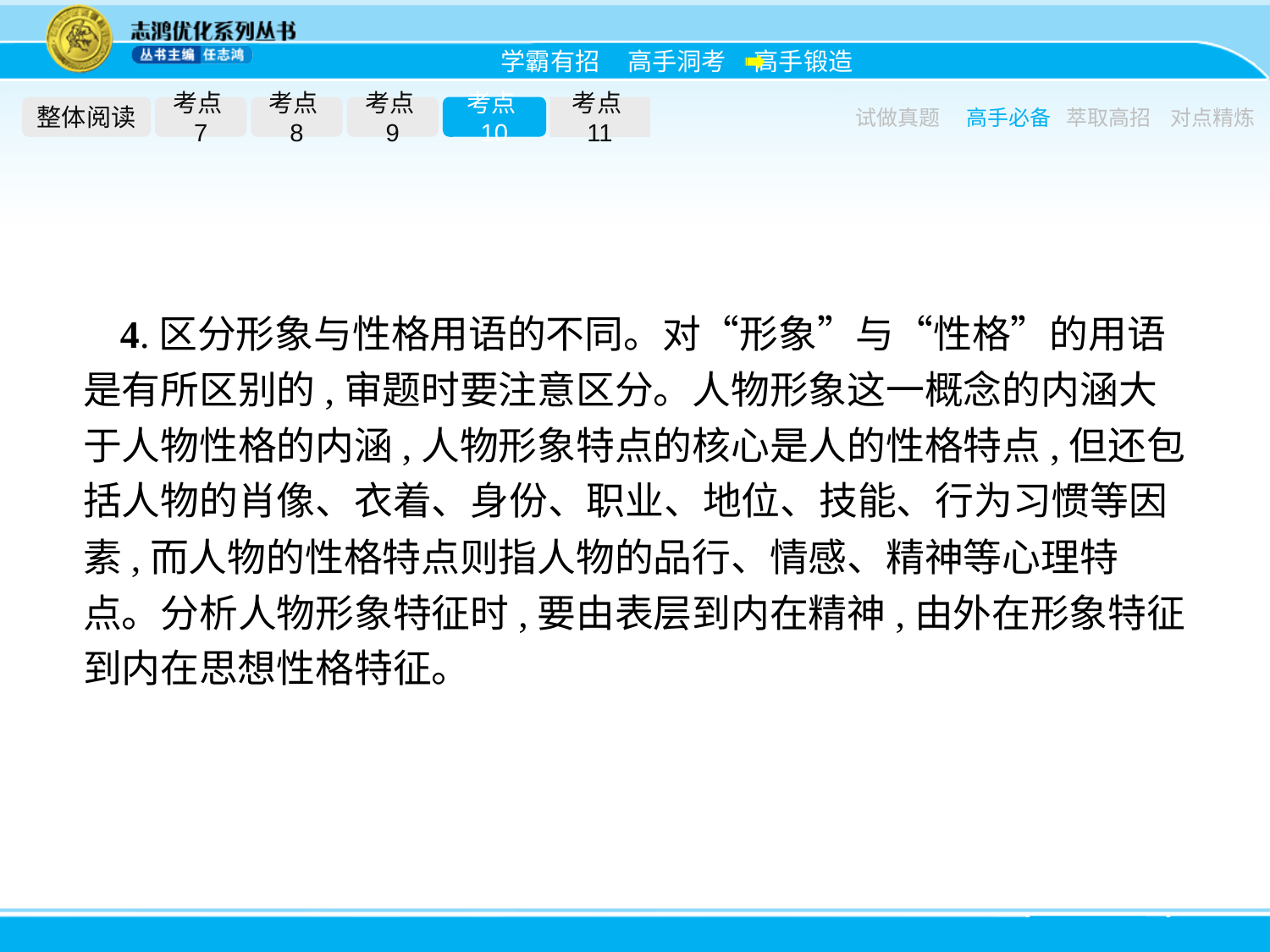

整体阅读
考点7
考点8
考点9
考点10
考点11
试做真题
高手必备
萃取高招
对点精炼
4.区分形象与性格用语的不同。对“形象”与“性格”的用语是有所区别的,审题时要注意区分。人物形象这一概念的内涵大于人物性格的内涵,人物形象特点的核心是人的性格特点,但还包括人物的肖像、衣着、身份、职业、地位、技能、行为习惯等因素,而人物的性格特点则指人物的品行、情感、精神等心理特点。分析人物形象特征时,要由表层到内在精神,由外在形象特征到内在思想性格特征。